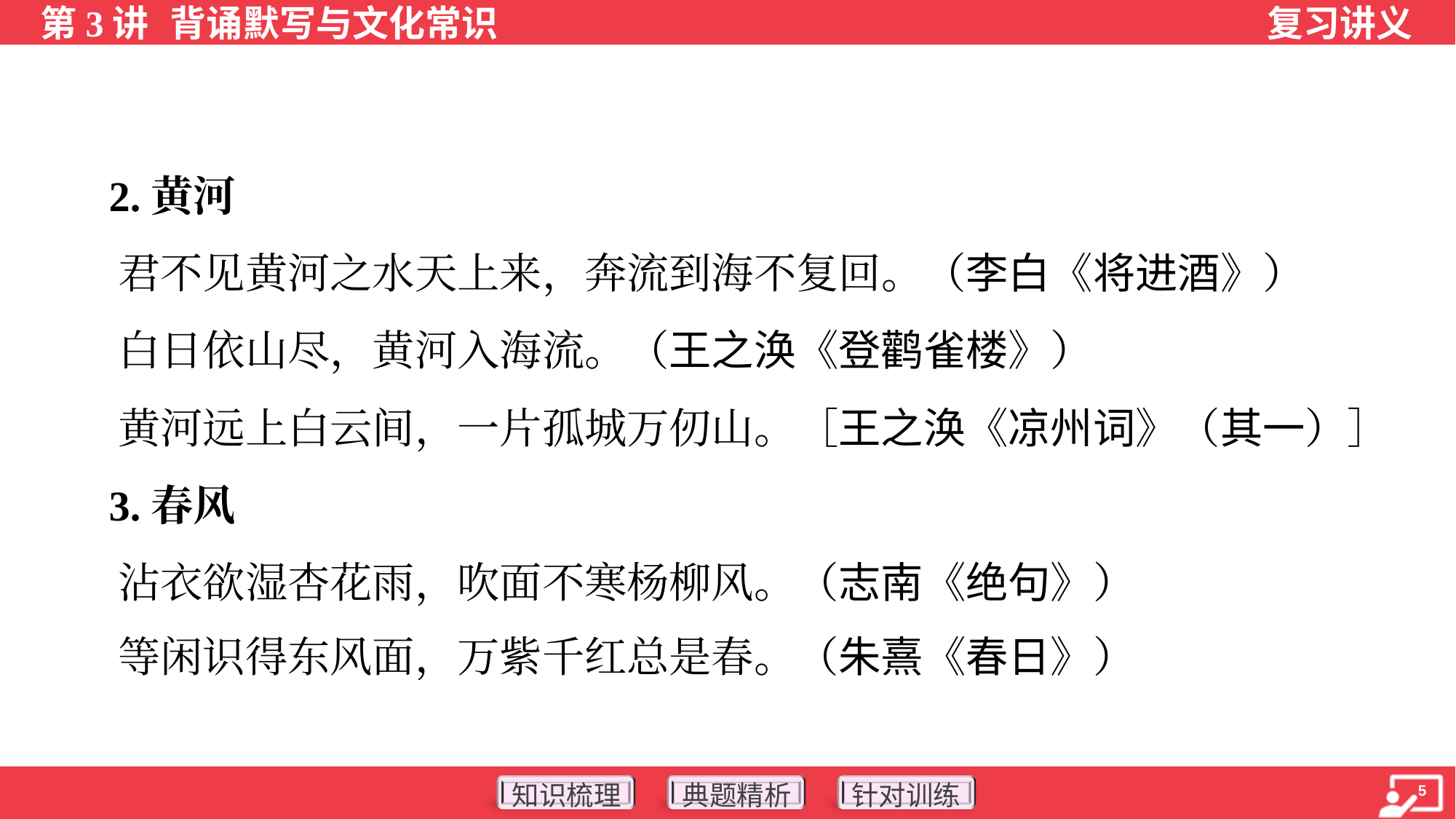

2.黄河
    君不见黄河之水天上来，奔流到海不复回。（李白《将进酒》）
    白日依山尽，黄河入海流。（王之涣《登鹳雀楼》）
    黄河远上白云间，一片孤城万仞山。［王之涣《凉州词》（其一）］
    3.春风
    沾衣欲湿杏花雨，吹面不寒杨柳风。（志南《绝句》）
    等闲识得东风面，万紫千红总是春。（朱熹《春日》）